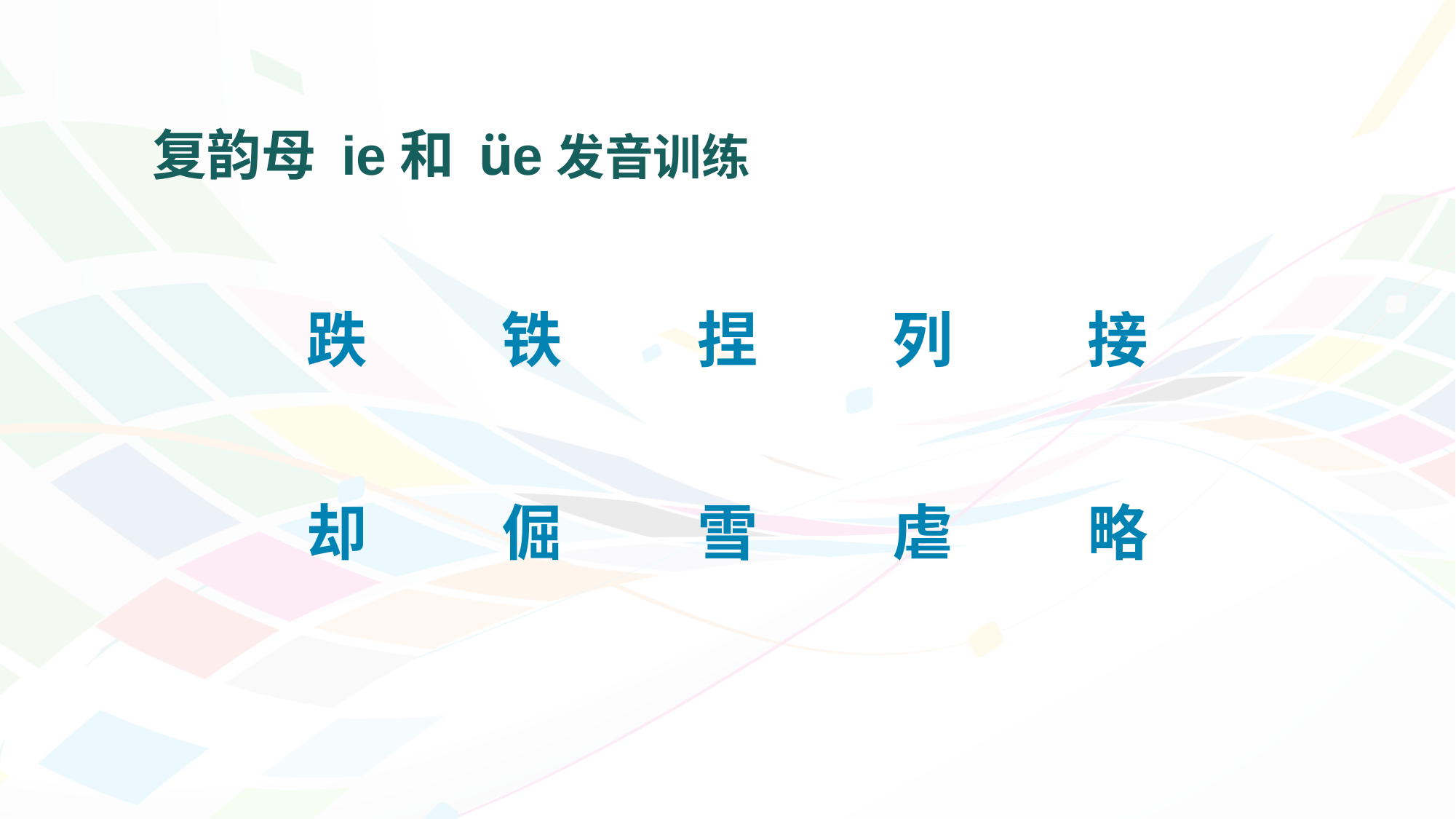

# 复韵母 ie和 üe发音训练
接
跌
列
铁
捏
却
虐
略
雪
倔